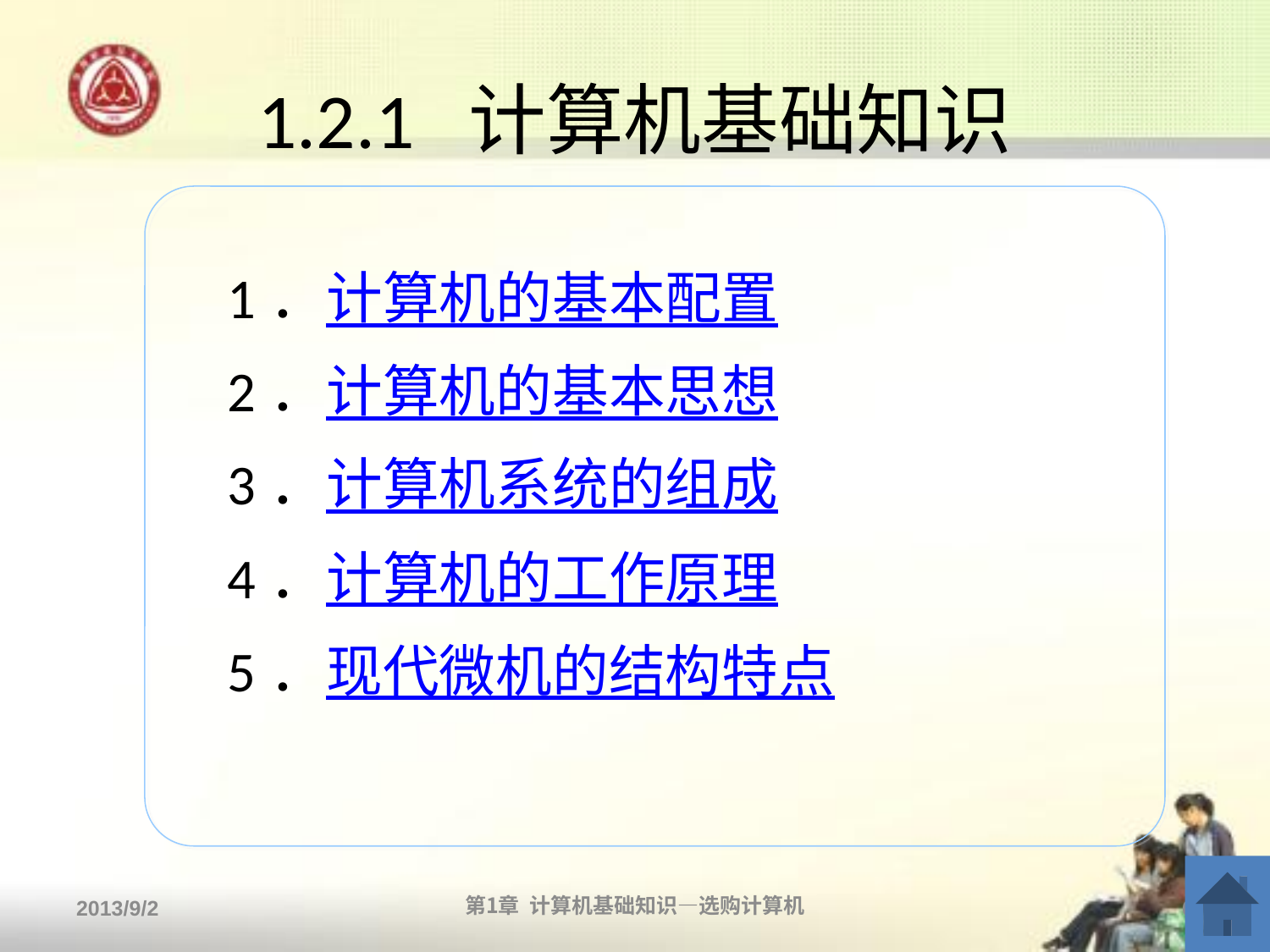

# 1.2.1  计算机基础知识

1．计算机的基本配置
2．计算机的基本思想
3．计算机系统的组成
4．计算机的工作原理
5．现代微机的结构特点

2013/9/2
第1章  计算机基础知识—选购计算机
6